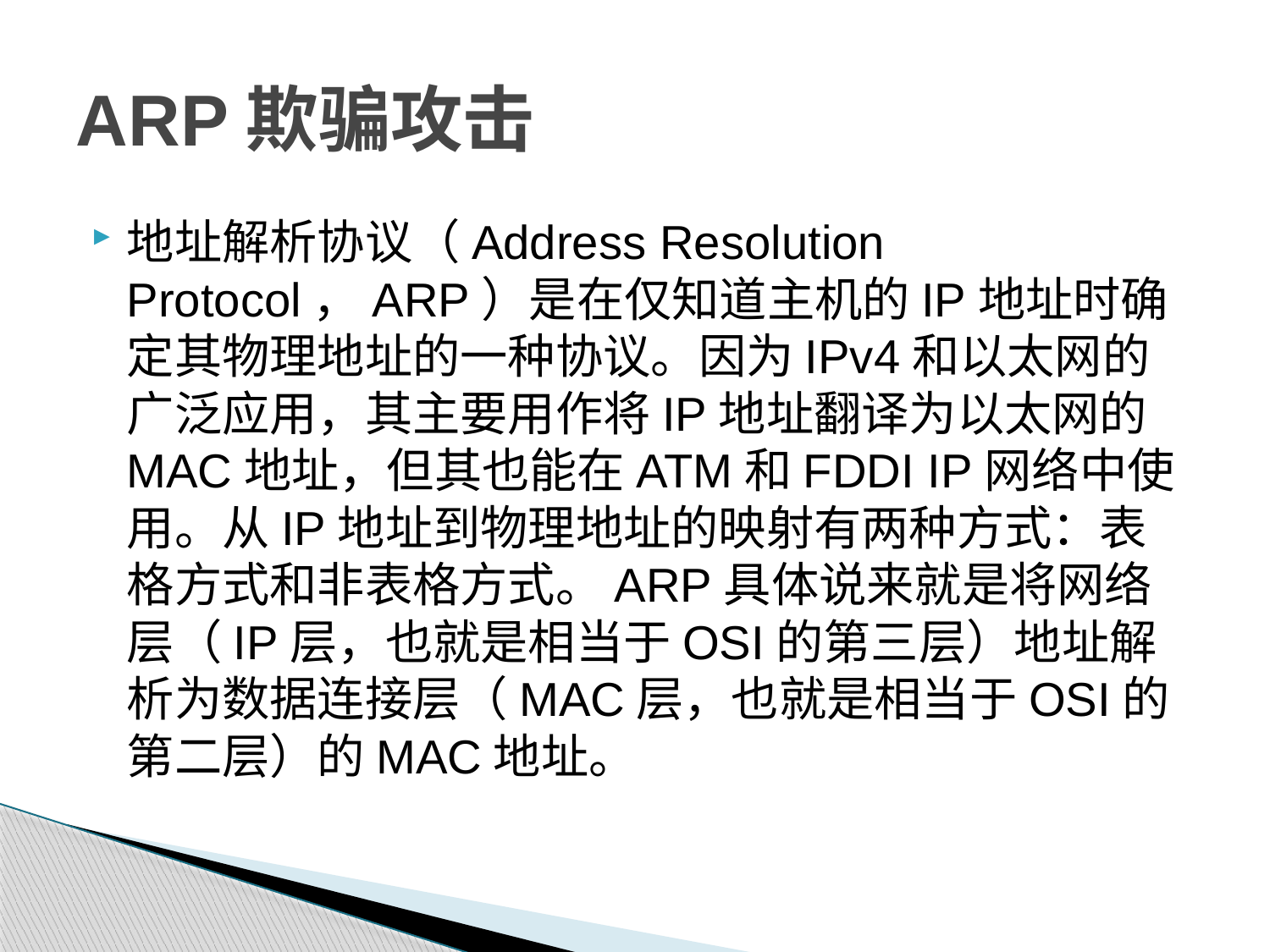

# ARP欺骗攻击
地址解析协议（Address Resolution Protocol，ARP）是在仅知道主机的IP地址时确定其物理地址的一种协议。因为IPv4和以太网的广泛应用，其主要用作将IP地址翻译为以太网的MAC地址，但其也能在ATM和FDDI IP网络中使用。从IP地址到物理地址的映射有两种方式：表格方式和非表格方式。ARP具体说来就是将网络层（IP层，也就是相当于OSI的第三层）地址解析为数据连接层（MAC层，也就是相当于OSI的第二层）的MAC地址。